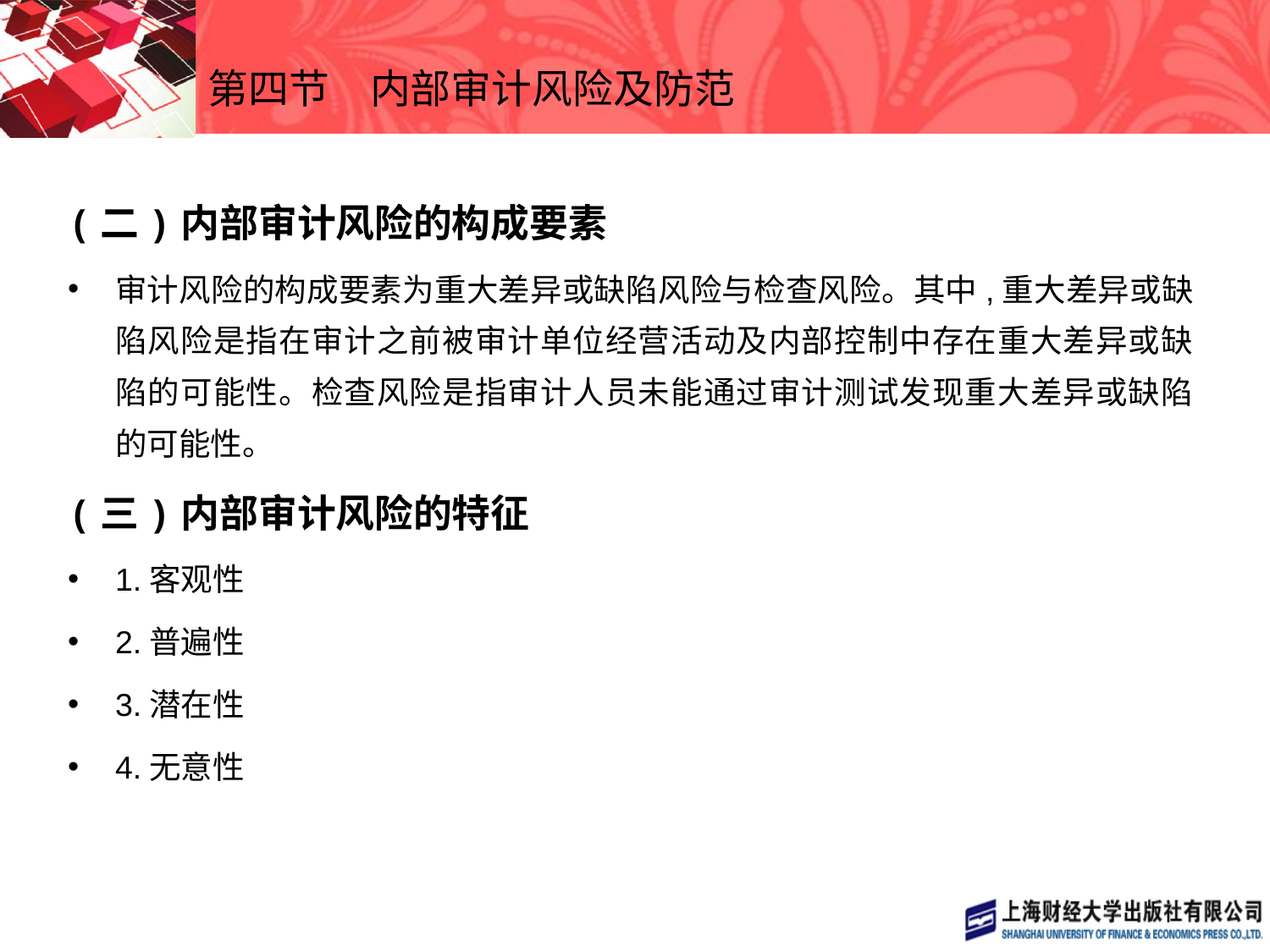

# 第四节　内部审计风险及防范
(二)内部审计风险的构成要素
审计风险的构成要素为重大差异或缺陷风险与检查风险。其中,重大差异或缺陷风险是指在审计之前被审计单位经营活动及内部控制中存在重大差异或缺陷的可能性。检查风险是指审计人员未能通过审计测试发现重大差异或缺陷的可能性。
(三)内部审计风险的特征
1.客观性
2.普遍性
3.潜在性
4.无意性